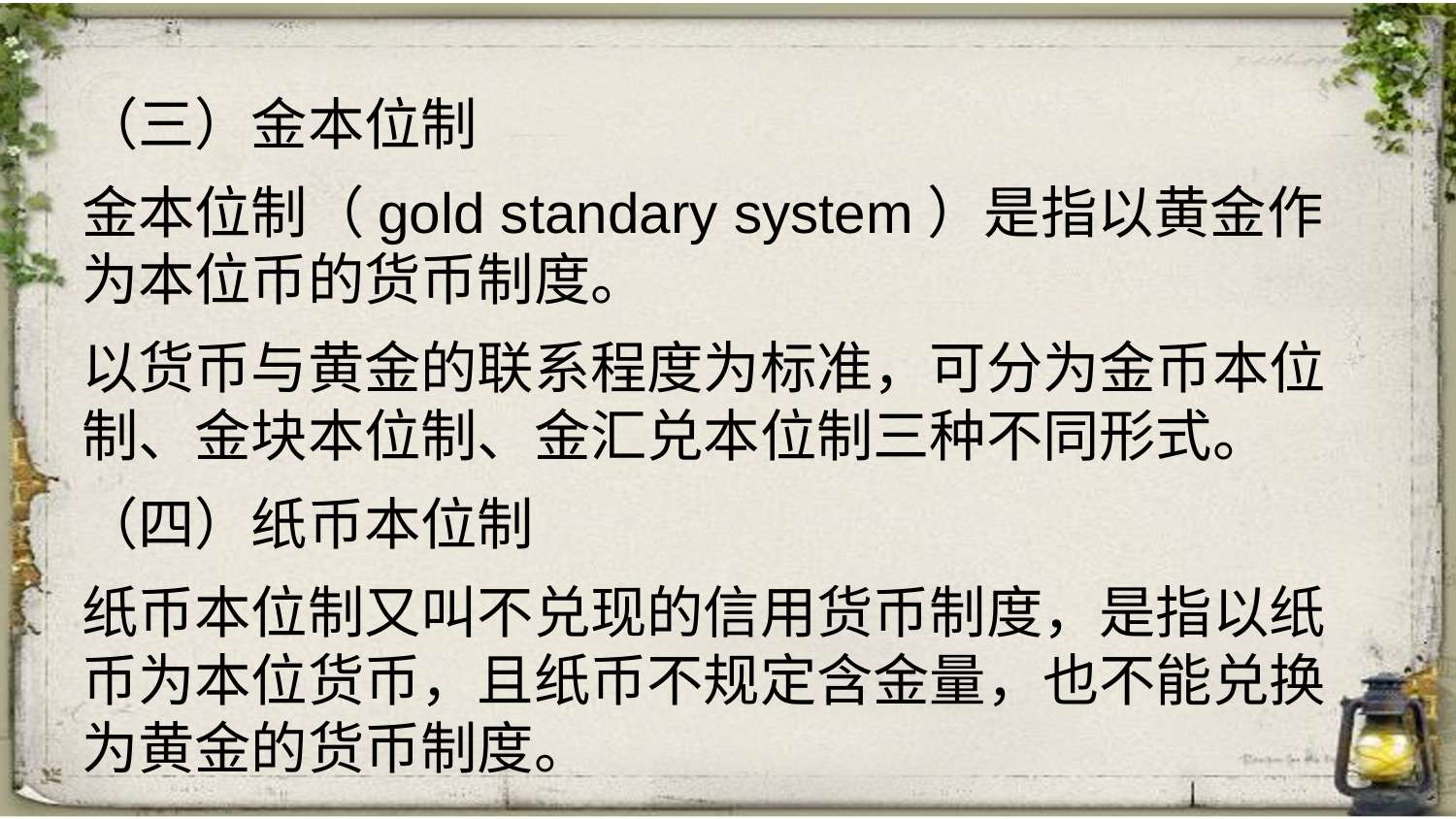

（三）金本位制
金本位制（gold standary system）是指以黄金作为本位币的货币制度。
以货币与黄金的联系程度为标准，可分为金币本位制、金块本位制、金汇兑本位制三种不同形式。
（四）纸币本位制
纸币本位制又叫不兑现的信用货币制度，是指以纸币为本位货币，且纸币不规定含金量，也不能兑换为黄金的货币制度。